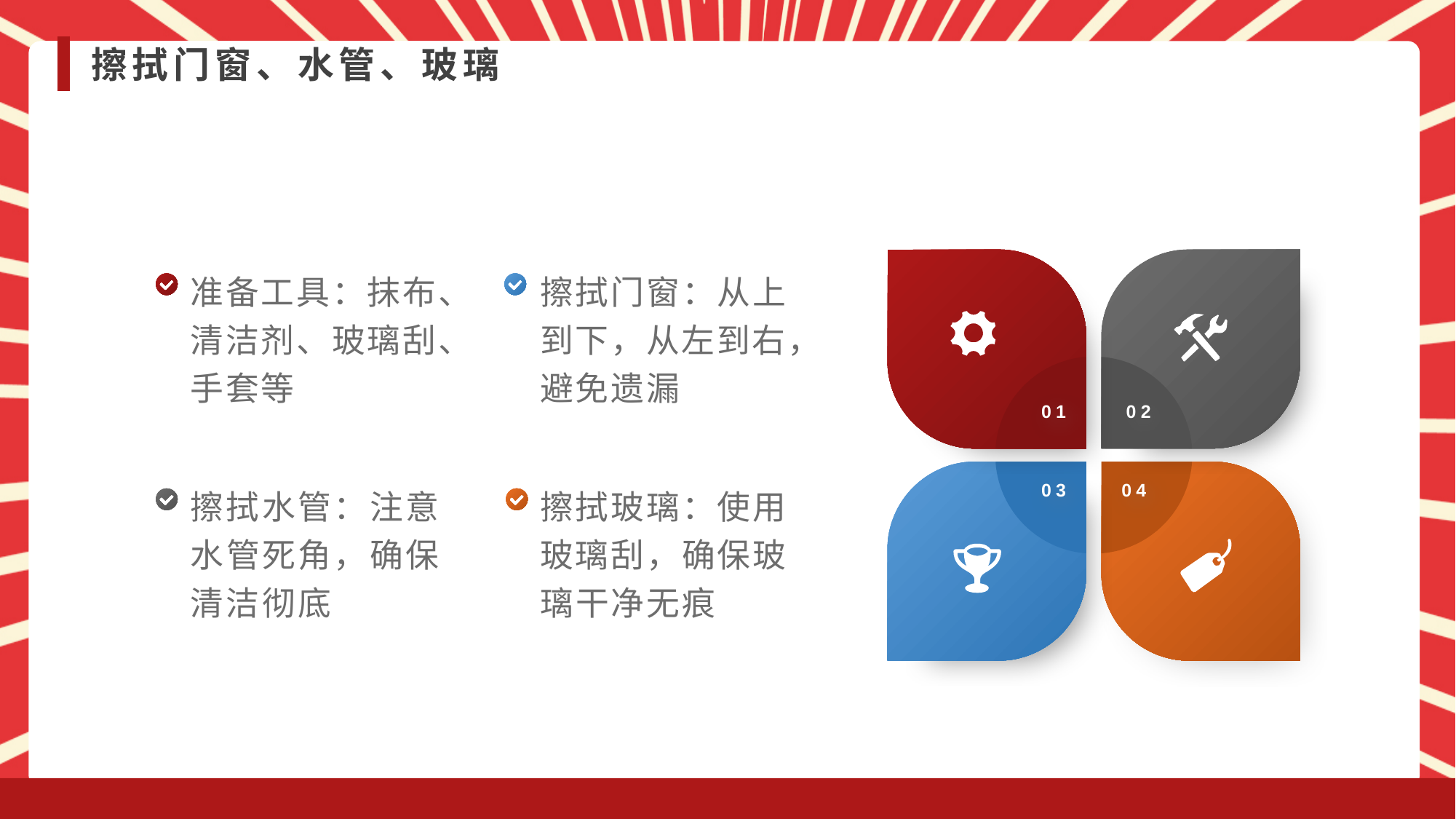

擦拭门窗、水管、玻璃

擦拭门窗：从上到下，从左到右，避免遗漏
准备工具：抹布、清洁剂、玻璃刮、手套等

01
02

03
04
擦拭玻璃：使用玻璃刮，确保玻璃干净无痕
擦拭水管：注意水管死角，确保清洁彻底